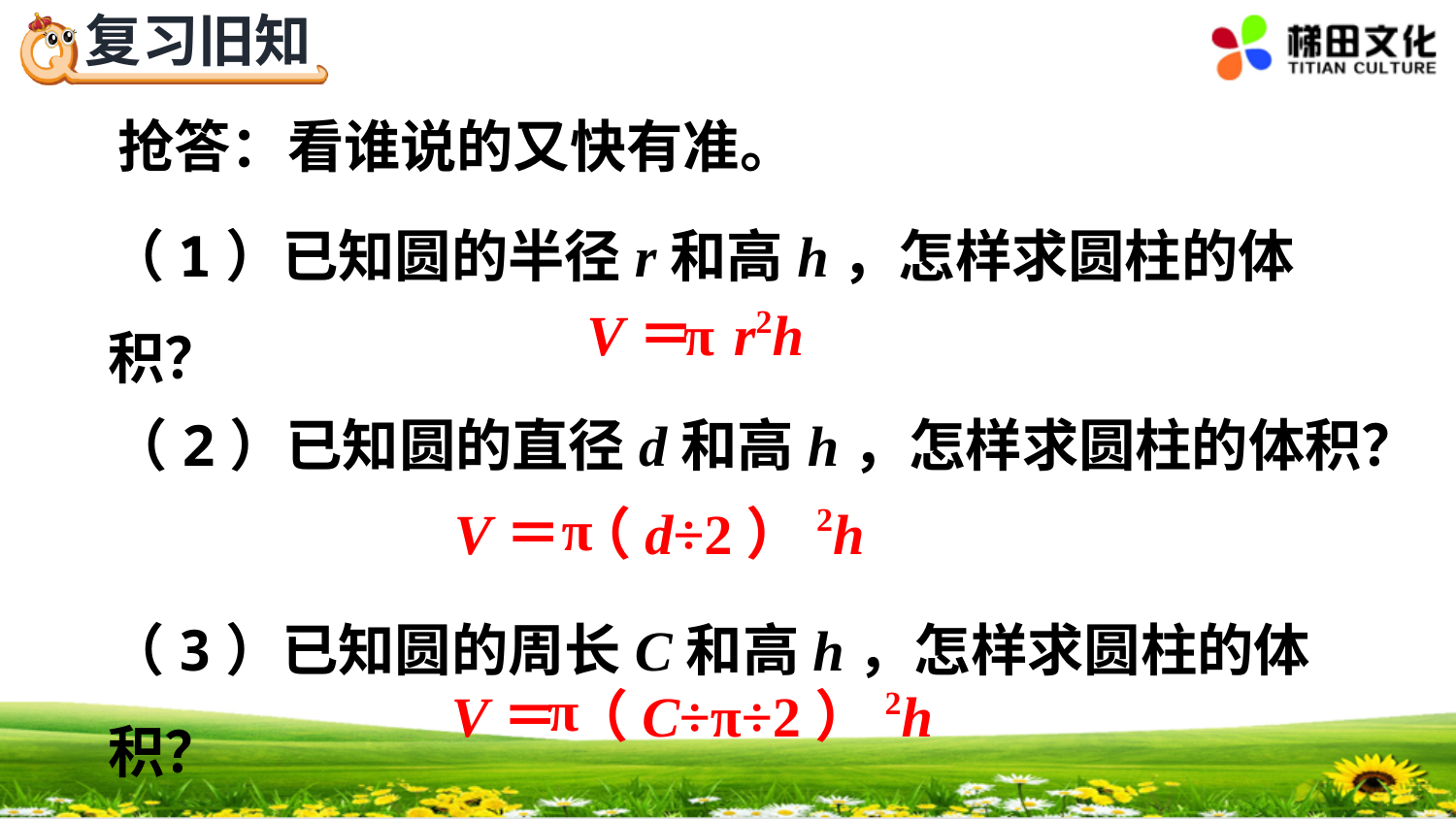

抢答：看谁说的又快有准。
（1）已知圆的半径r和高h，怎样求圆柱的体积？
V＝  r2h
π
（2）已知圆的直径d和高h，怎样求圆柱的体积？
π
V＝ （d÷2）2h
（3）已知圆的周长C和高h，怎样求圆柱的体积？
π
V＝ （C÷π÷2）2h